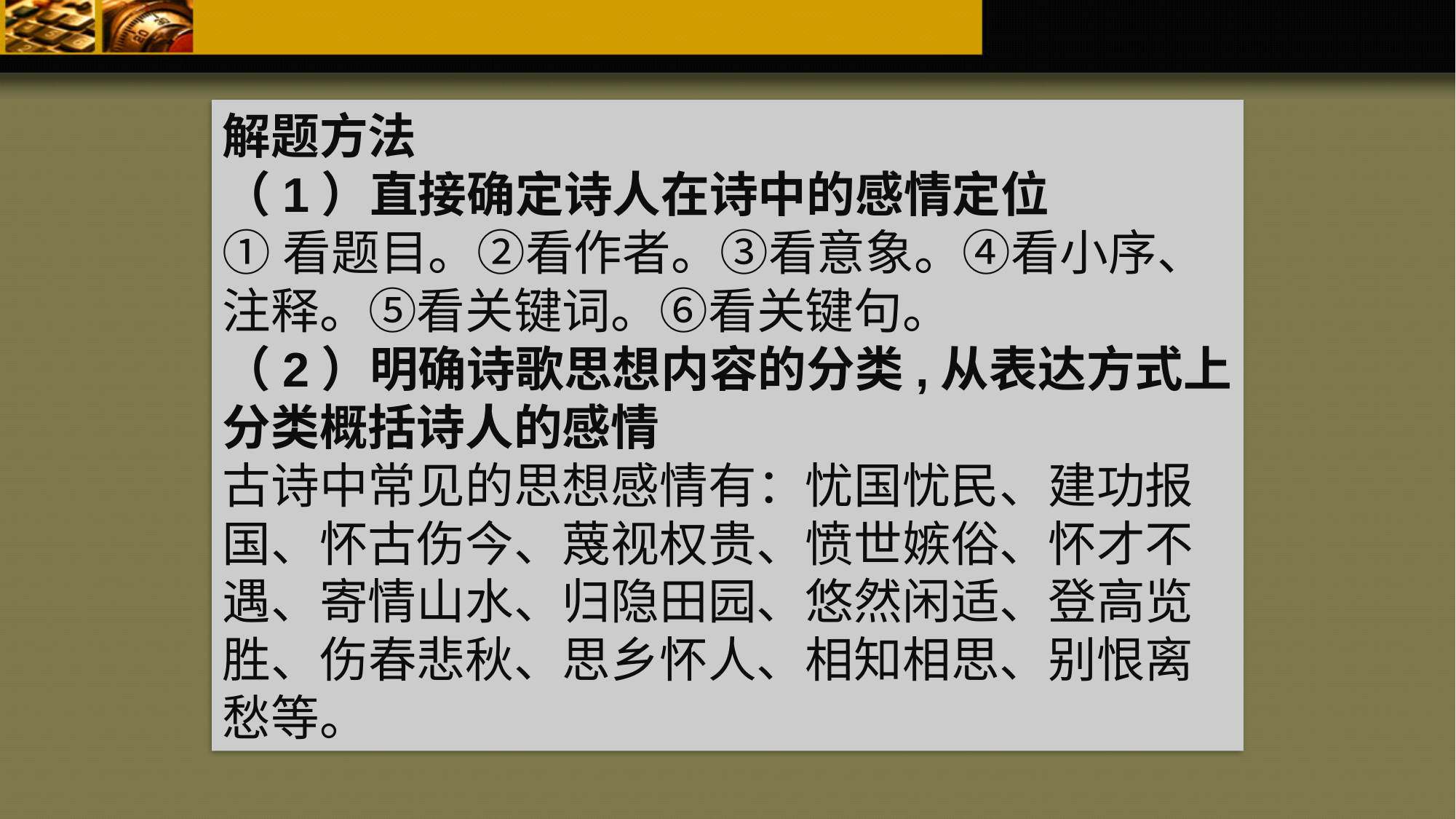

解题方法
（1）直接确定诗人在诗中的感情定位
①看题目。②看作者。③看意象。④看小序、注释。⑤看关键词。⑥看关键句。
（2）明确诗歌思想内容的分类,从表达方式上分类概括诗人的感情
古诗中常见的思想感情有：忧国忧民、建功报国、怀古伤今、蔑视权贵、愤世嫉俗、怀才不遇、寄情山水、归隐田园、悠然闲适、登高览胜、伤春悲秋、思乡怀人、相知相思、别恨离愁等。